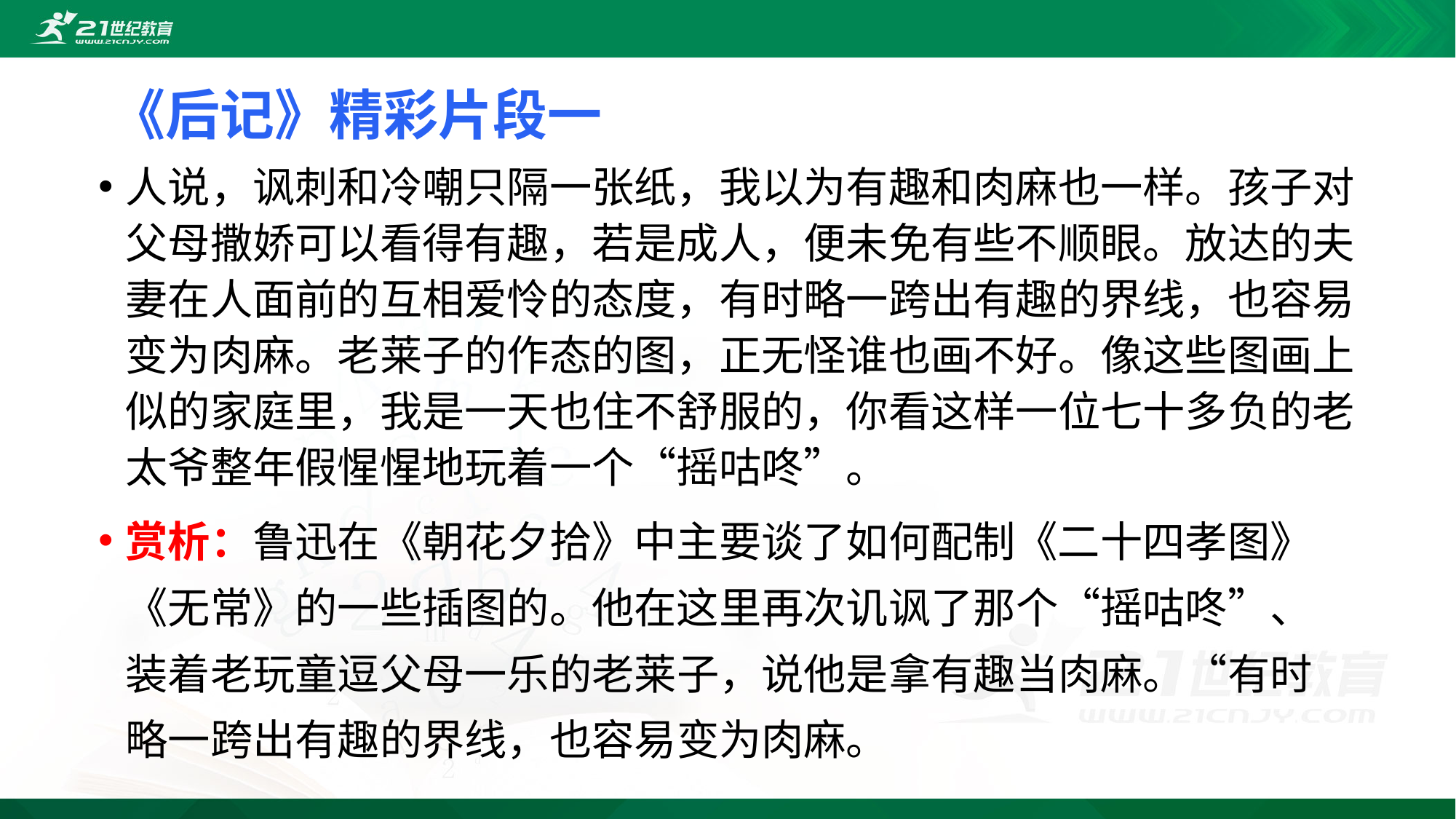

# 《后记》精彩片段一
人说，讽刺和冷嘲只隔一张纸，我以为有趣和肉麻也一样。孩子对父母撒娇可以看得有趣，若是成人，便未免有些不顺眼。放达的夫妻在人面前的互相爱怜的态度，有时略一跨出有趣的界线，也容易变为肉麻。老莱子的作态的图，正无怪谁也画不好。像这些图画上似的家庭里，我是一天也住不舒服的，你看这样一位七十多负的老太爷整年假惺惺地玩着一个“摇咕咚”。
赏析：鲁迅在《朝花夕拾》中主要谈了如何配制《二十四孝图》《无常》的一些插图的。他在这里再次讥讽了那个“摇咕咚”、装着老玩童逗父母一乐的老莱子，说他是拿有趣当肉麻。“有时略一跨出有趣的界线，也容易变为肉麻。